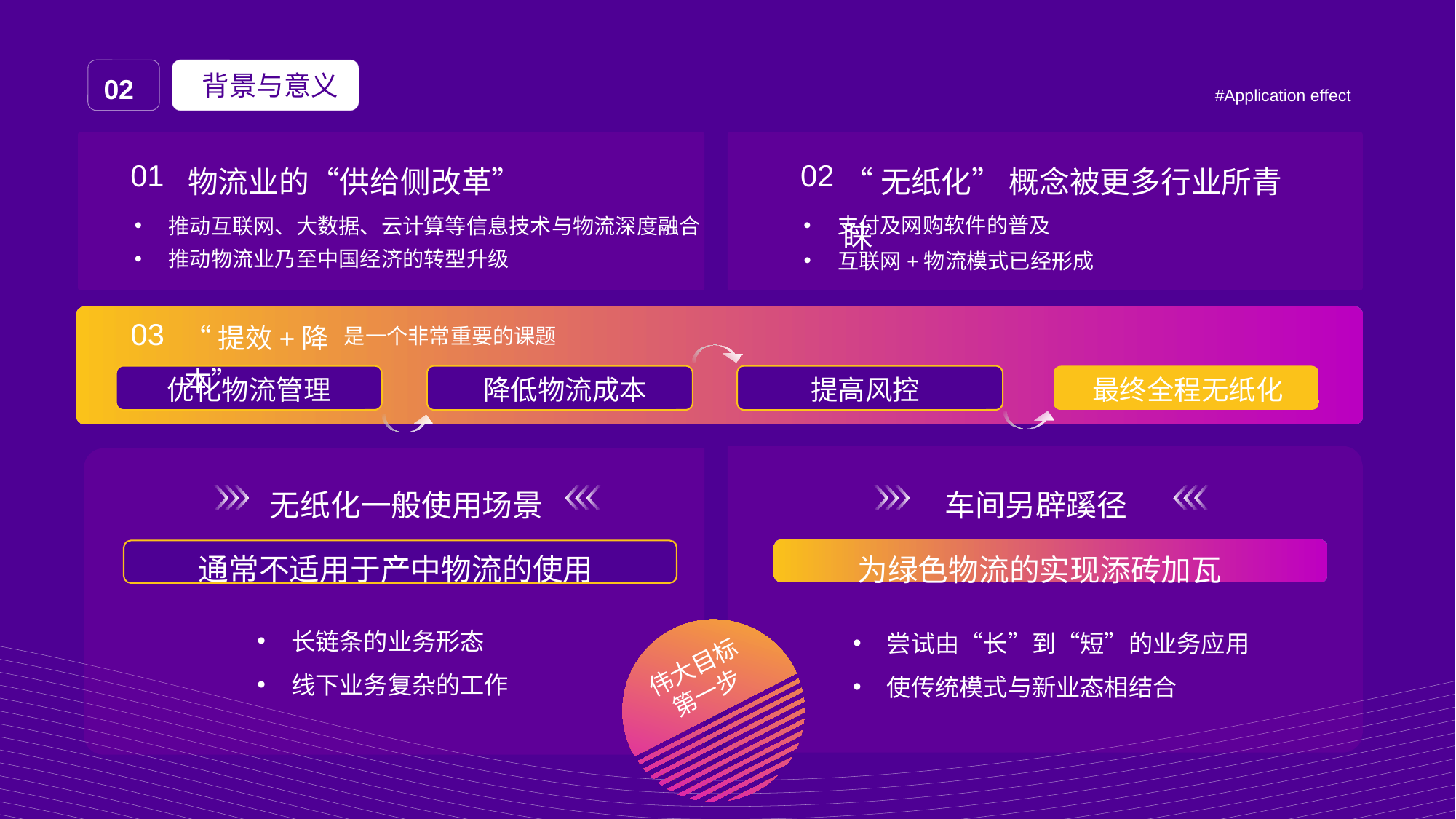

背景与意义
02
#Application effect

物流业的“供给侧改革”
“无纸化” 概念被更多行业所青睐
01
02
支付及网购软件的普及
推动互联网、大数据、云计算等信息技术与物流深度融合
推动物流业乃至中国经济的转型升级
互联网+物流模式已经形成
“提效+降本”

03
是一个非常重要的课题

优化物流管理
降低物流成本
提高风控
最终全程无纸化

无纸化一般使用场景
车间另辟蹊径

通常不适用于产中物流的使用
为绿色物流的实现添砖加瓦

长链条的业务形态
线下业务复杂的工作
尝试由“长”到“短”的业务应用
使传统模式与新业态相结合

伟大目标
第一步